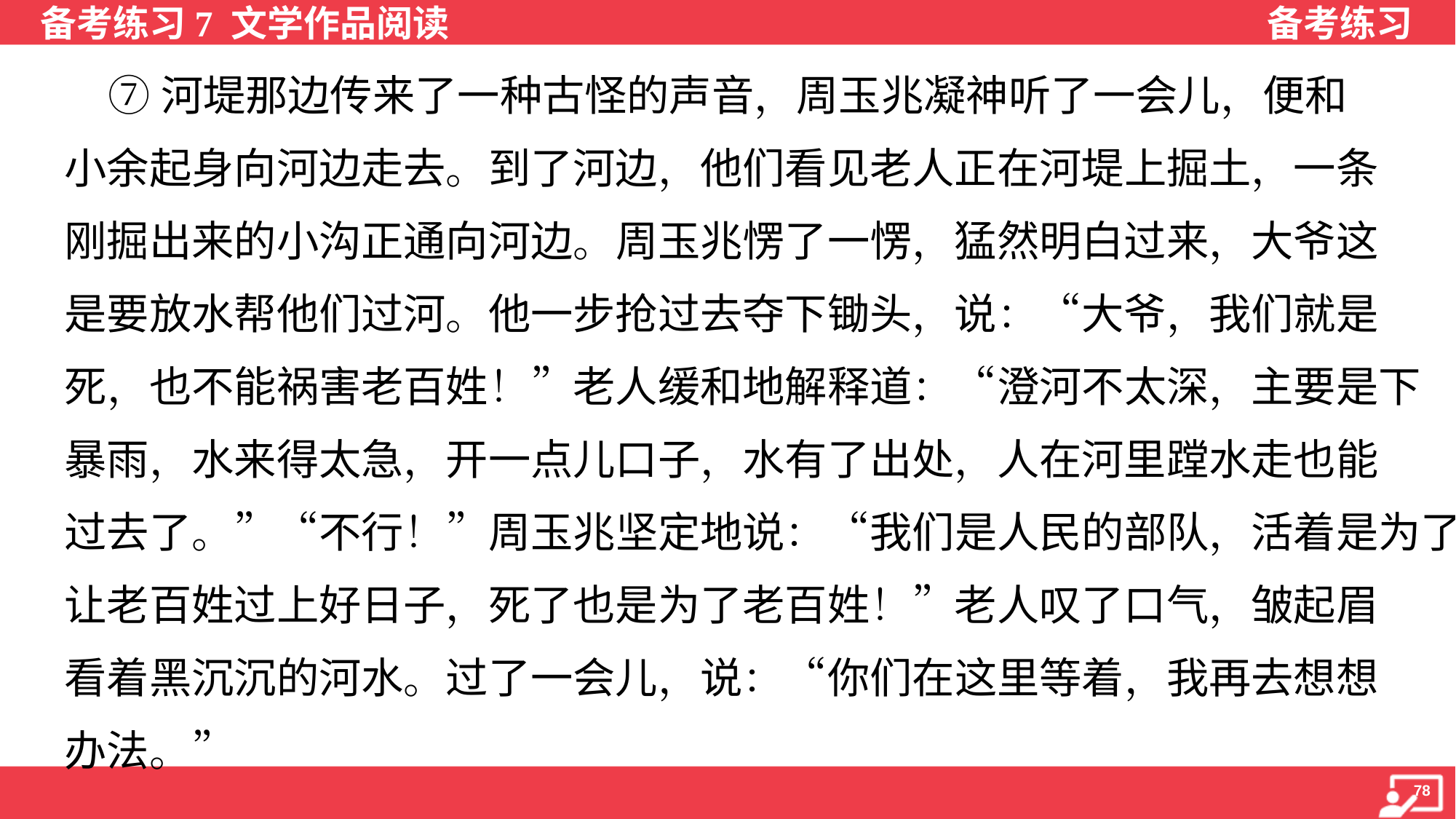

⑦河堤那边传来了一种古怪的声音，周玉兆凝神听了一会儿，便和
小余起身向河边走去。到了河边，他们看见老人正在河堤上掘土，一条
刚掘出来的小沟正通向河边。周玉兆愣了一愣，猛然明白过来，大爷这
是要放水帮他们过河。他一步抢过去夺下锄头，说：“大爷，我们就是
死，也不能祸害老百姓！”老人缓和地解释道：“澄河不太深，主要是下
暴雨，水来得太急，开一点儿口子，水有了出处，人在河里蹚水走也能
过去了。”“不行！”周玉兆坚定地说：“我们是人民的部队，活着是为了
让老百姓过上好日子，死了也是为了老百姓！”老人叹了口气，皱起眉
看着黑沉沉的河水。过了一会儿，说：“你们在这里等着，我再去想想
办法。”